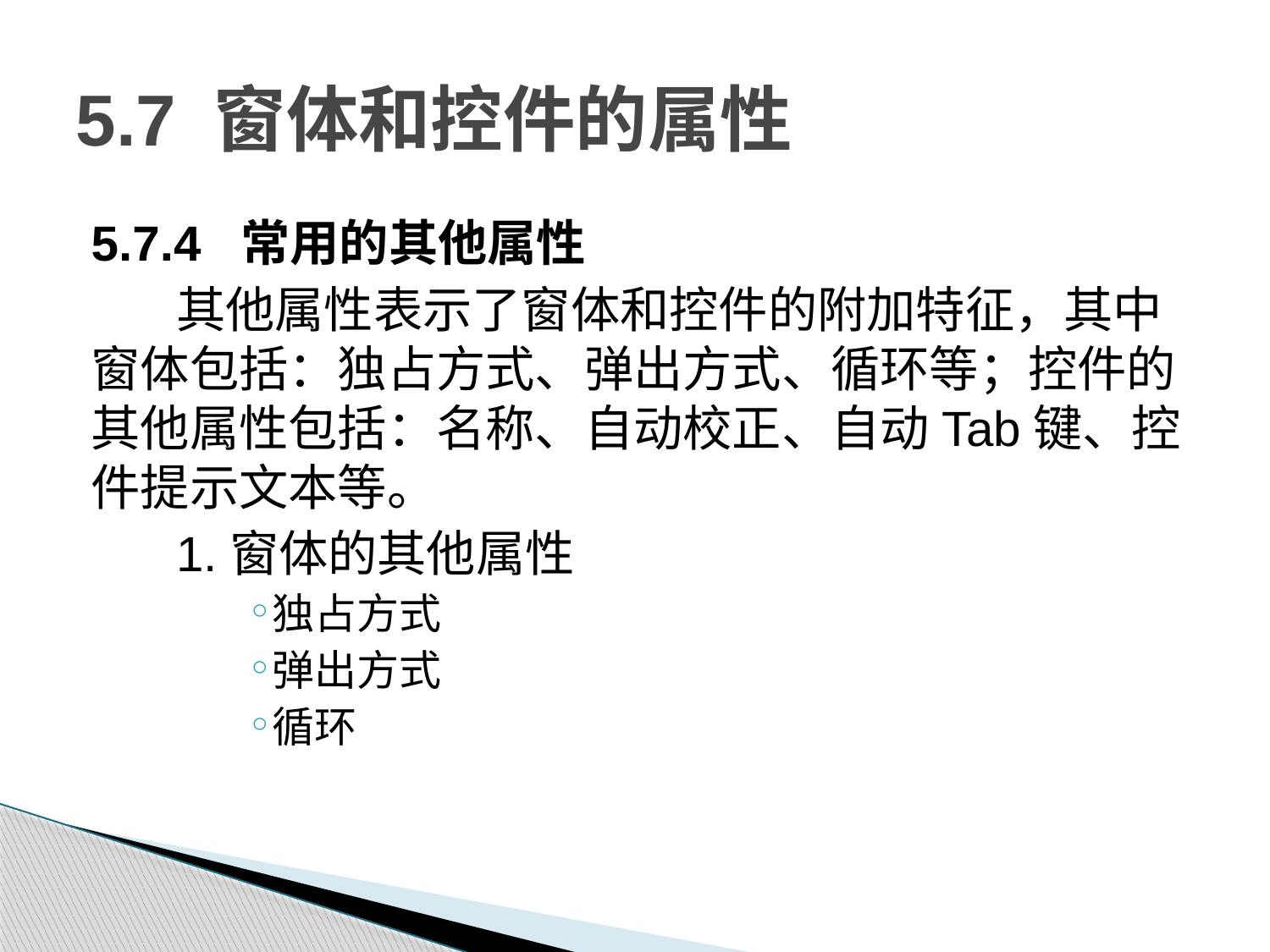

# 5.7 窗体和控件的属性
5.7.4  常用的其他属性
其他属性表示了窗体和控件的附加特征，其中窗体包括：独占方式、弹出方式、循环等；控件的其他属性包括：名称、自动校正、自动Tab键、控件提示文本等。
1.窗体的其他属性
独占方式
弹出方式
循环